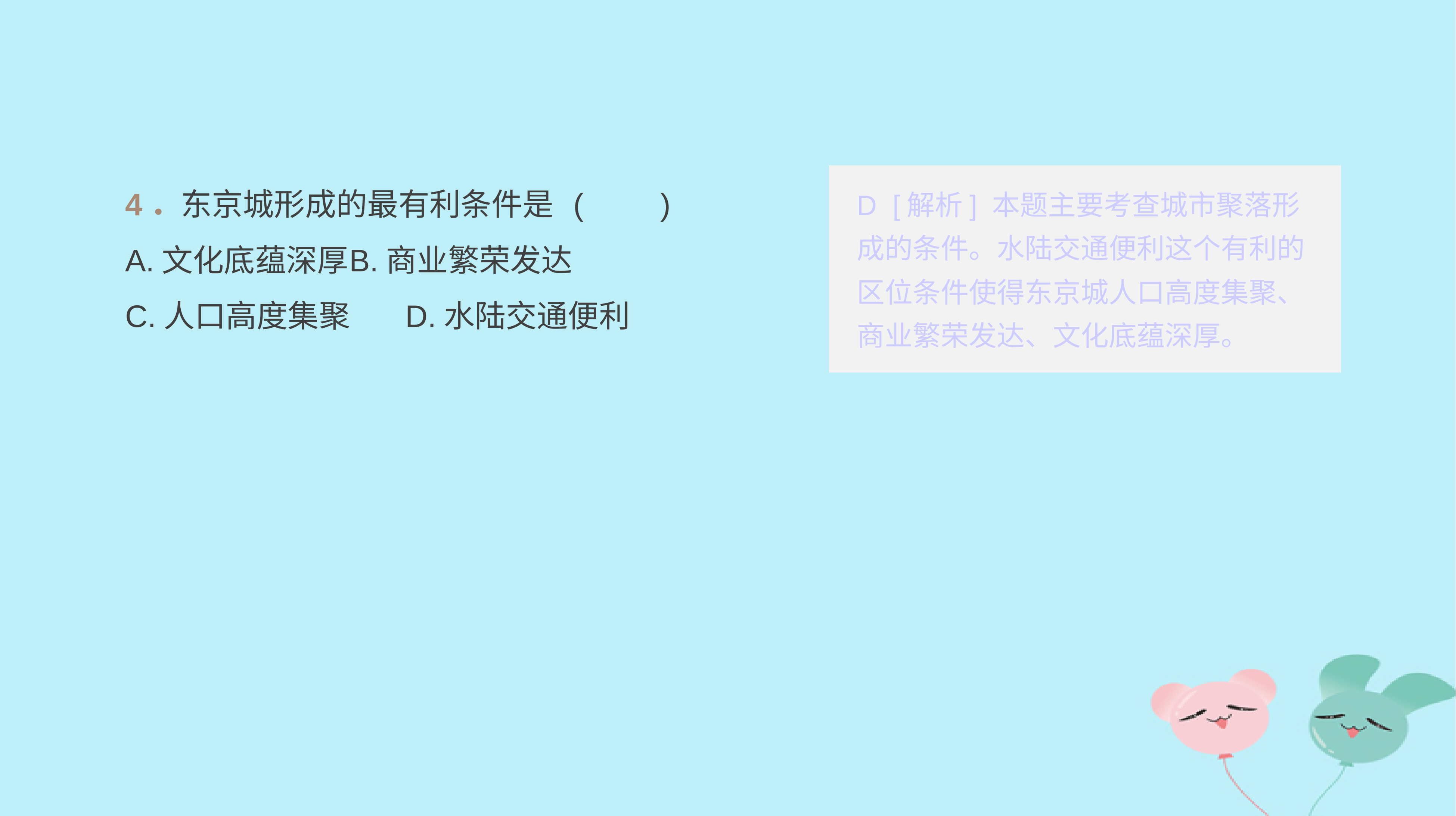

4．东京城形成的最有利条件是	(　　)
A.文化底蕴深厚	B.商业繁荣发达
C.人口高度集聚	D.水陆交通便利

D  [解析] 本题主要考查城市聚落形成的条件。水陆交通便利这个有利的区位条件使得东京城人口高度集聚、商业繁荣发达、文化底蕴深厚。